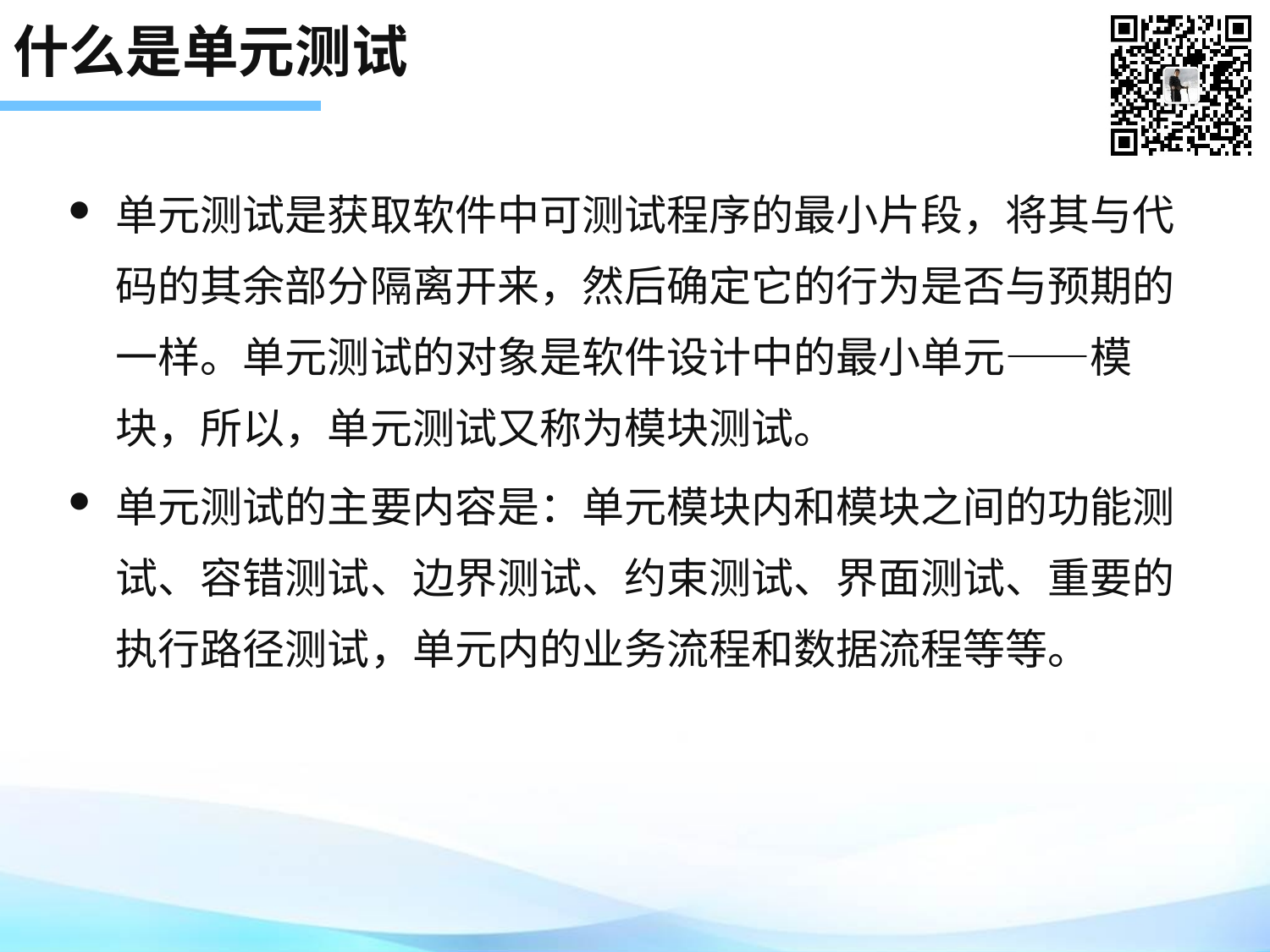

# 什么是单元测试
单元测试是获取软件中可测试程序的最小片段，将其与代码的其余部分隔离开来，然后确定它的行为是否与预期的一样。单元测试的对象是软件设计中的最小单元——模块，所以，单元测试又称为模块测试。
单元测试的主要内容是：单元模块内和模块之间的功能测试、容错测试、边界测试、约束测试、界面测试、重要的执行路径测试，单元内的业务流程和数据流程等等。